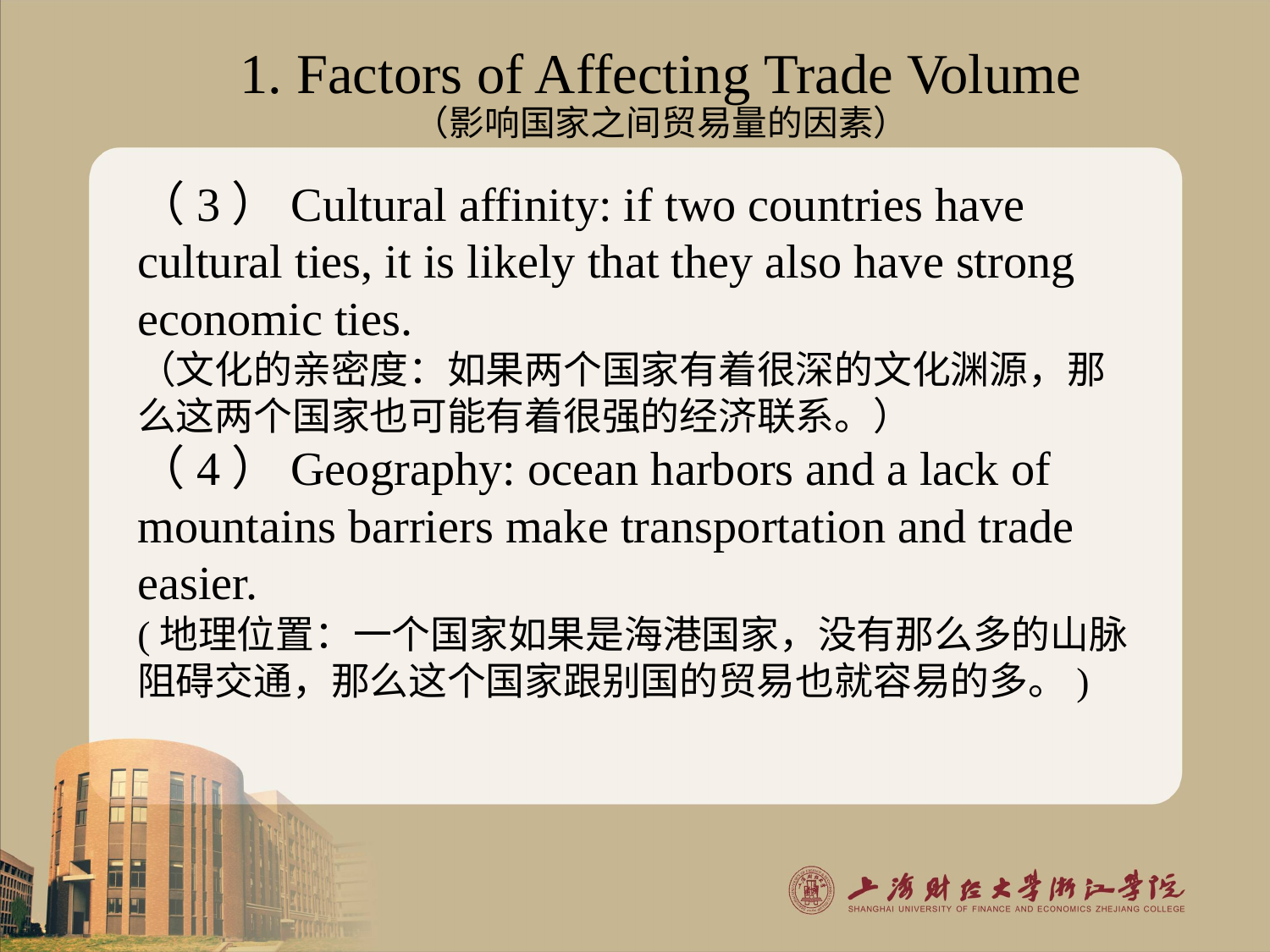

# 1. Factors of Affecting Trade Volume （影响国家之间贸易量的因素）
（3）Cultural affinity: if two countries have cultural ties, it is likely that they also have strong economic ties.
（文化的亲密度：如果两个国家有着很深的文化渊源，那么这两个国家也可能有着很强的经济联系。）
（4）Geography: ocean harbors and a lack of mountains barriers make transportation and trade easier.
(地理位置：一个国家如果是海港国家，没有那么多的山脉阻碍交通，那么这个国家跟别国的贸易也就容易的多。)